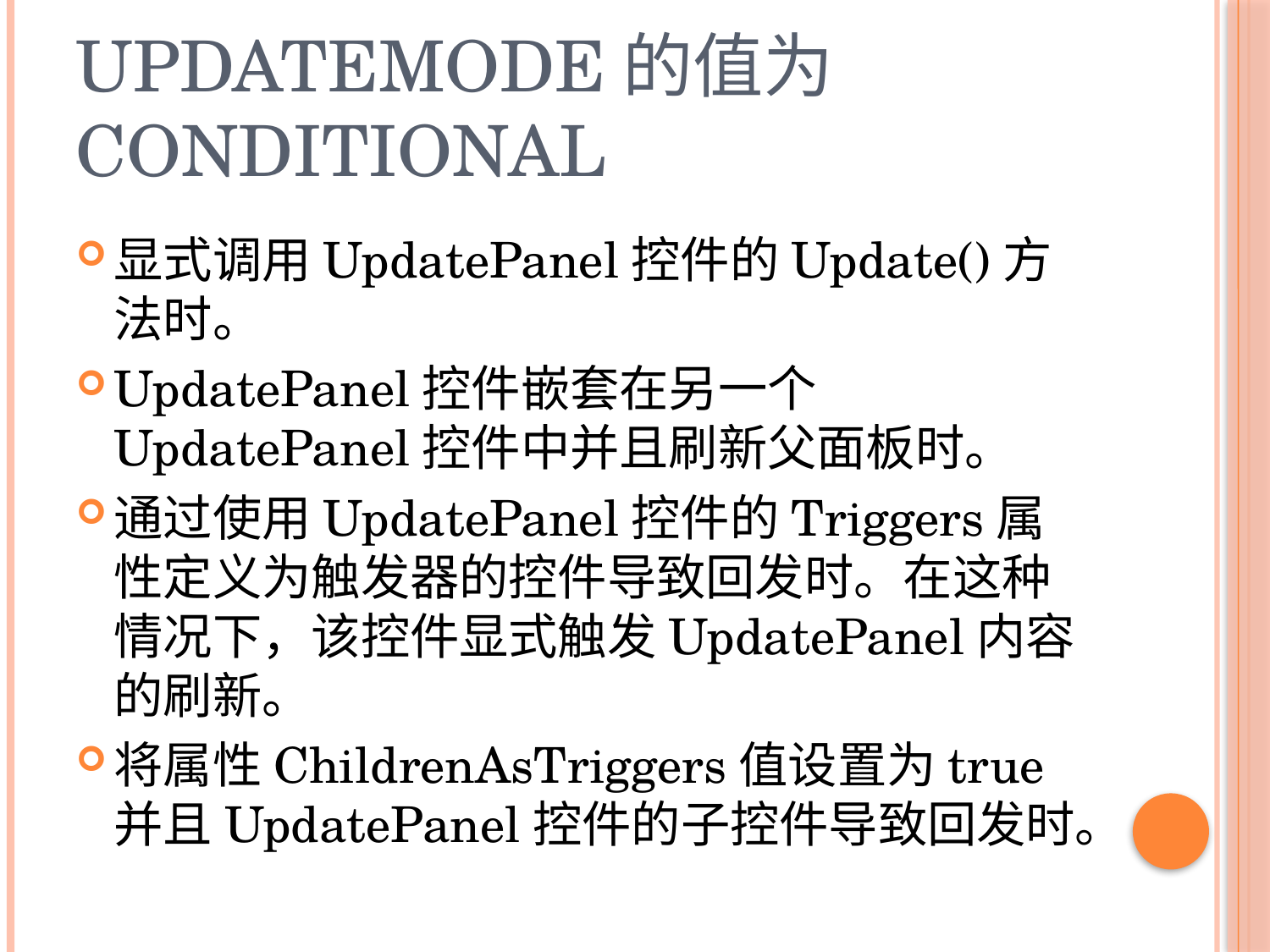

# UpdateMode的值为Conditional
显式调用UpdatePanel控件的Update()方法时。
UpdatePanel控件嵌套在另一个UpdatePanel控件中并且刷新父面板时。
通过使用UpdatePanel控件的Triggers属性定义为触发器的控件导致回发时。在这种情况下，该控件显式触发UpdatePanel内容的刷新。
将属性ChildrenAsTriggers值设置为true并且UpdatePanel控件的子控件导致回发时。
25